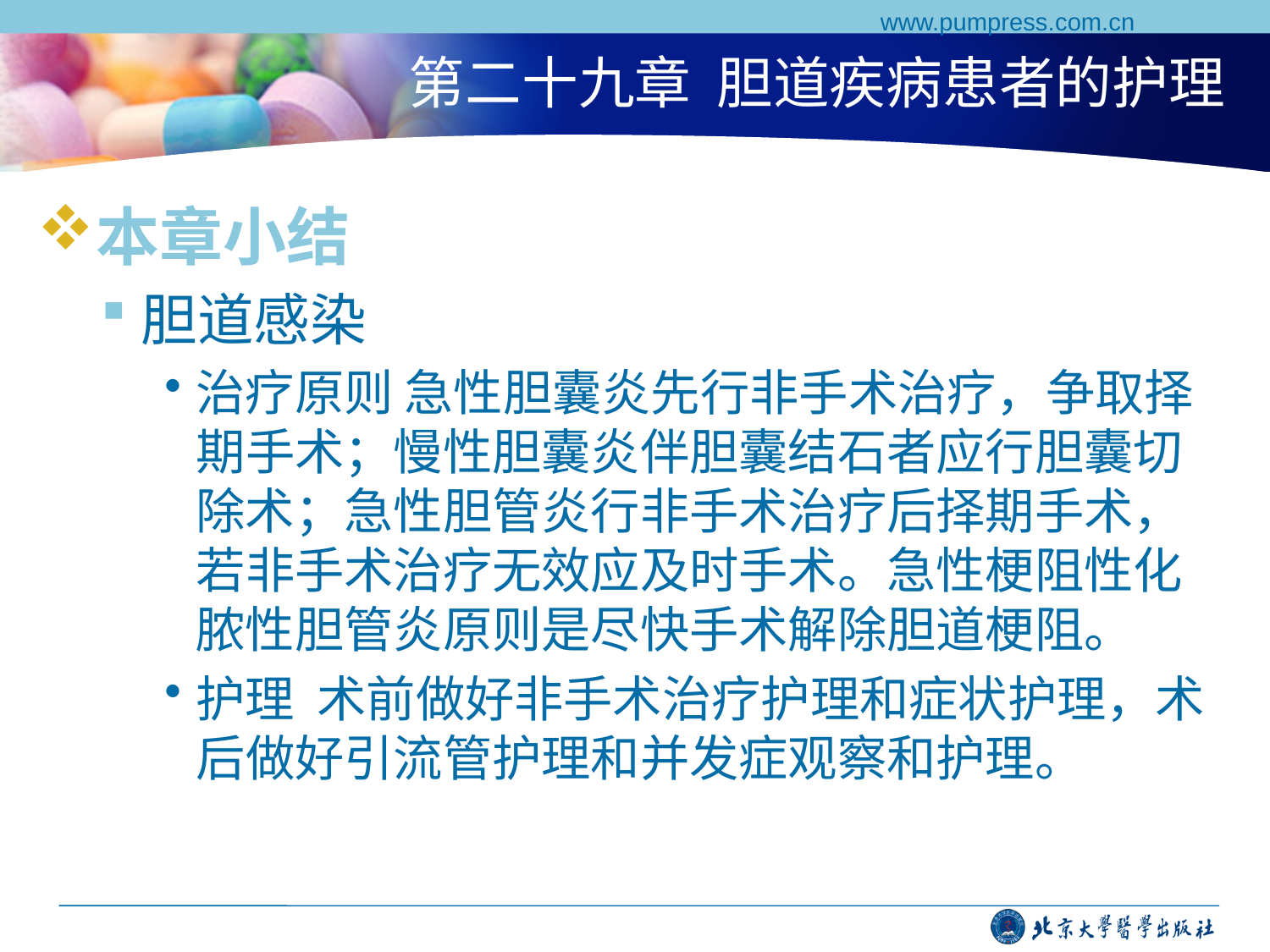

www.pumpress.com.cn
# 第二十九章  胆道疾病患者的护理
本章小结
胆道感染
治疗原则 急性胆囊炎先行非手术治疗，争取择期手术；慢性胆囊炎伴胆囊结石者应行胆囊切除术；急性胆管炎行非手术治疗后择期手术，若非手术治疗无效应及时手术。急性梗阻性化脓性胆管炎原则是尽快手术解除胆道梗阻。
护理  术前做好非手术治疗护理和症状护理，术后做好引流管护理和并发症观察和护理。